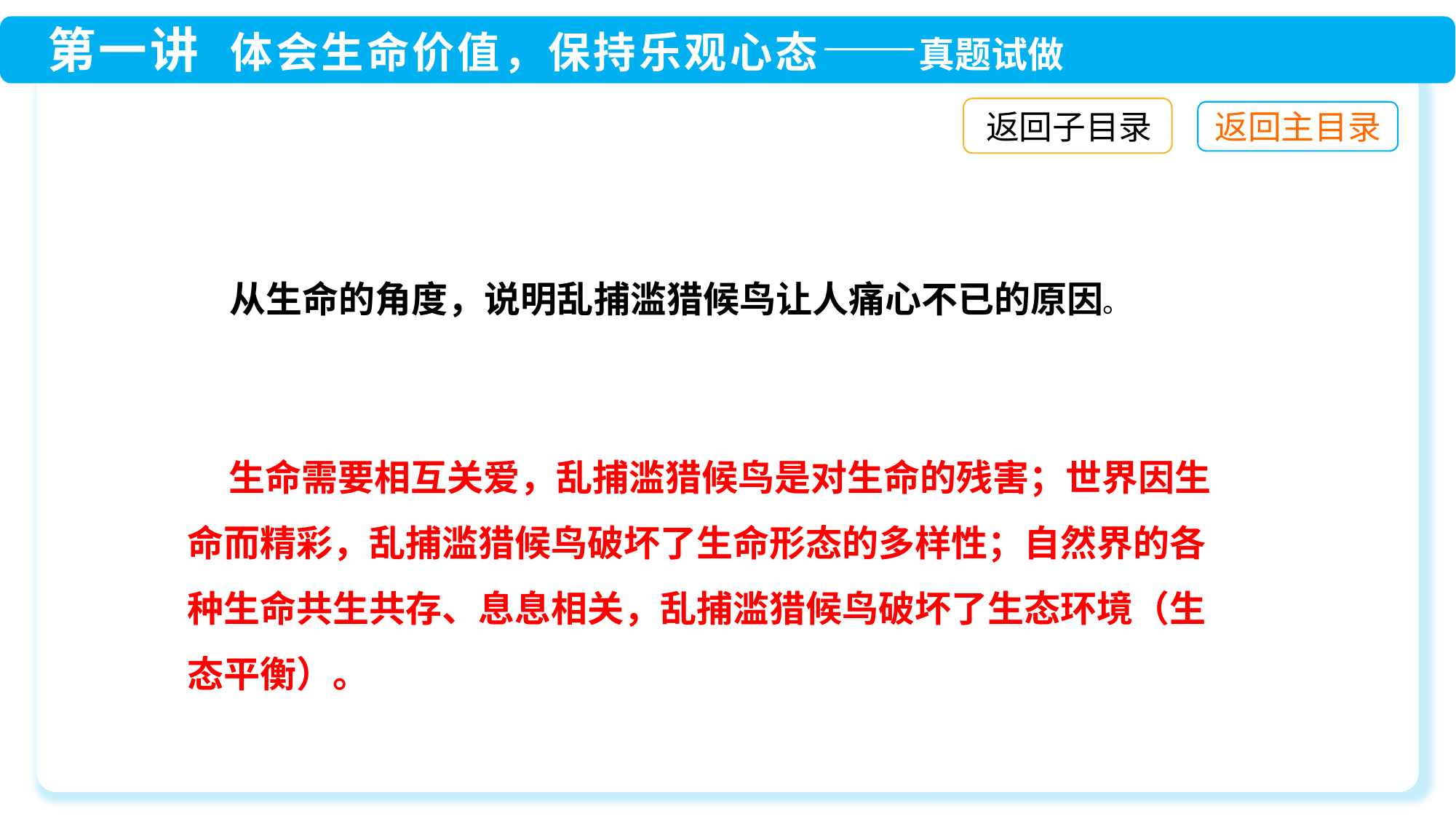

返回子目录
    从生命的角度，说明乱捕滥猎候鸟让人痛心不已的原因。
    生命需要相互关爱，乱捕滥猎候鸟是对生命的残害；世界因生命而精彩，乱捕滥猎候鸟破坏了生命形态的多样性；自然界的各种生命共生共存、息息相关，乱捕滥猎候鸟破坏了生态环境（生态平衡）。